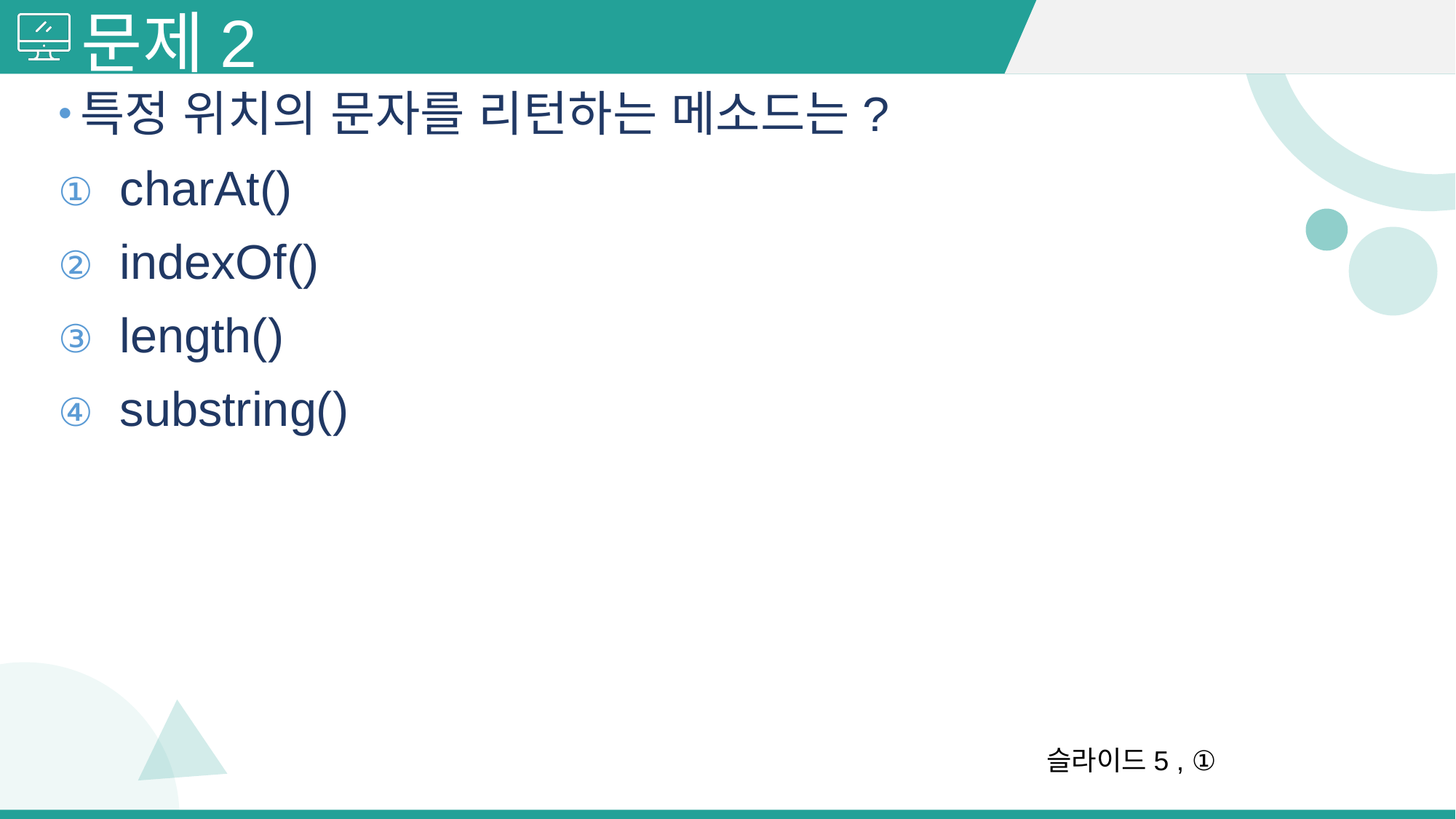

# 문제2
특정 위치의 문자를 리턴하는 메소드는?
charAt()
indexOf()
length()
substring()

슬라이드5 , ①